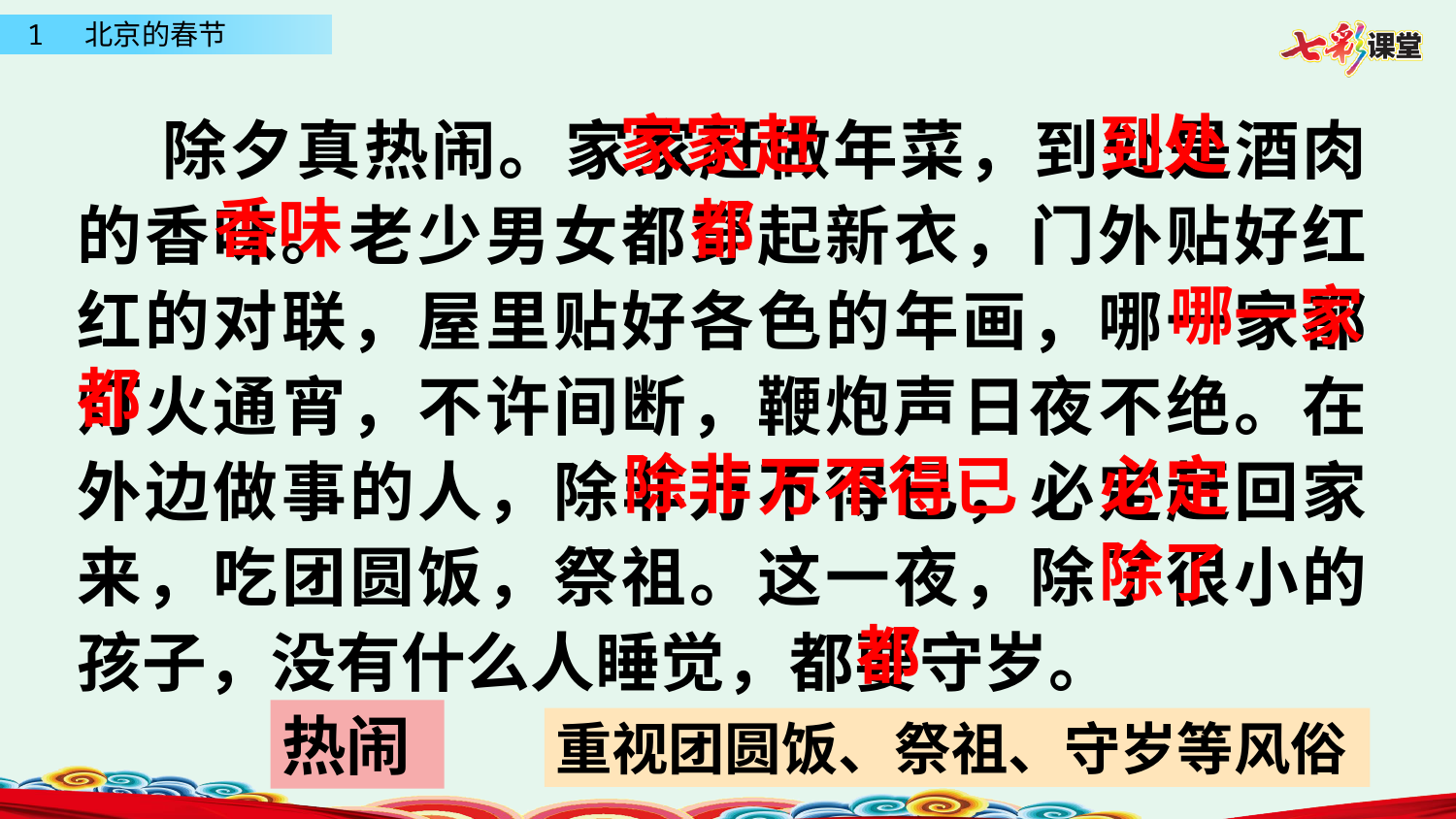

除夕真热闹。家家赶做年菜，到处是酒肉的香味。老少男女都穿起新衣，门外贴好红红的对联，屋里贴好各色的年画，哪一家都灯火通宵，不许间断，鞭炮声日夜不绝。在外边做事的人，除非万不得已，必定赶回家来，吃团圆饭，祭祖。这一夜，除了很小的孩子，没有什么人睡觉，都要守岁。
家家
赶
到处
香味
都
哪一家
都
除非
必定
 万不得已
除了
都
热闹
重视团圆饭、祭祖、守岁等风俗